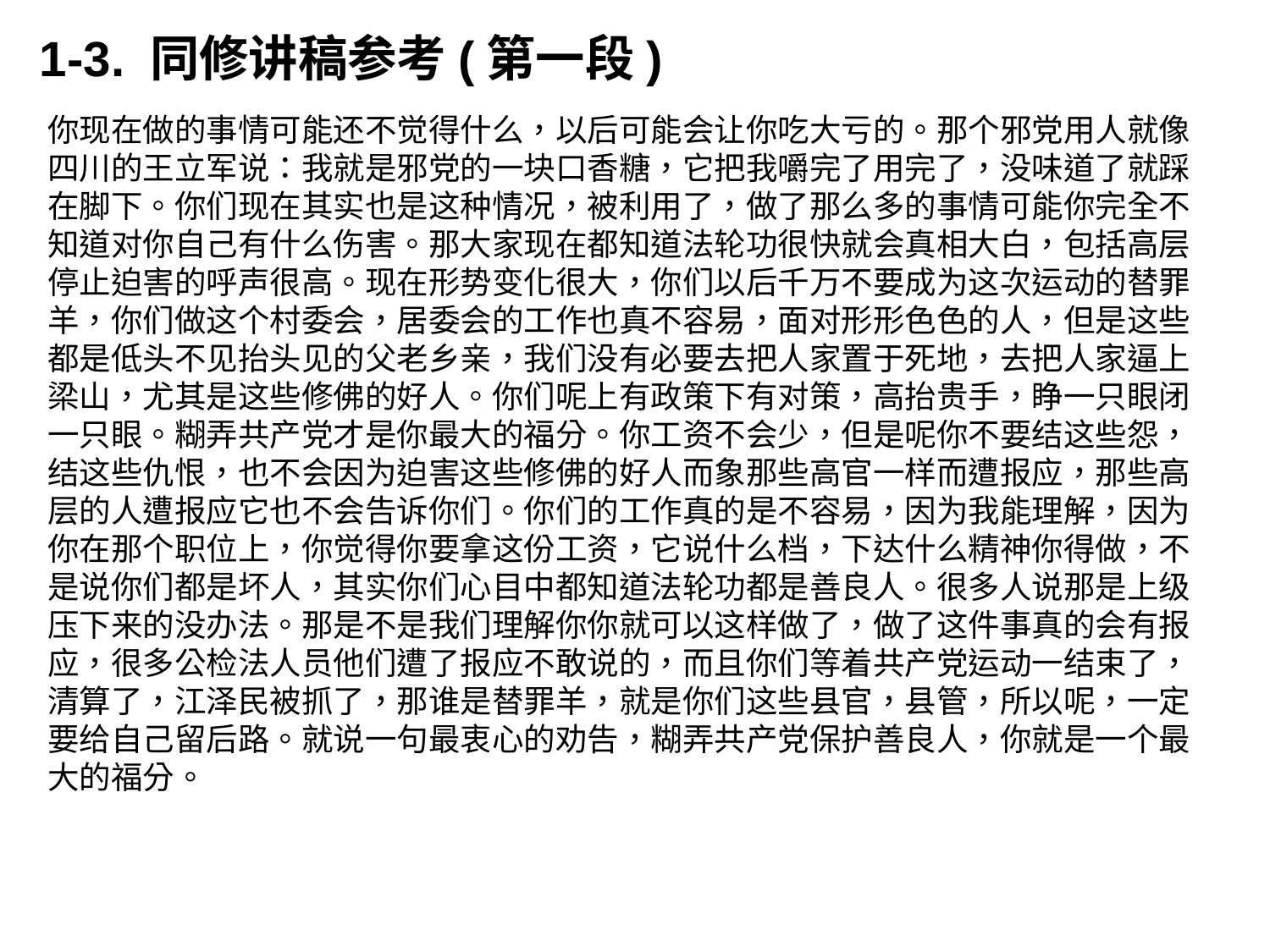

1-3. 同修讲稿参考(第一段)
你现在做的事情可能还不觉得什么，以后可能会让你吃大亏的。那个邪党用人就像四川的王立军说：我就是邪党的一块口香糖，它把我嚼完了用完了，没味道了就踩在脚下。你们现在其实也是这种情况，被利用了，做了那么多的事情可能你完全不知道对你自己有什么伤害。那大家现在都知道法轮功很快就会真相大白，包括高层停止迫害的呼声很高。现在形势变化很大，你们以后千万不要成为这次运动的替罪羊，你们做这个村委会，居委会的工作也真不容易，面对形形色色的人，但是这些都是低头不见抬头见的父老乡亲，我们没有必要去把人家置于死地，去把人家逼上梁山，尤其是这些修佛的好人。你们呢上有政策下有对策，高抬贵手，睁一只眼闭一只眼。糊弄共产党才是你最大的福分。你工资不会少，但是呢你不要结这些怨，结这些仇恨，也不会因为迫害这些修佛的好人而象那些高官一样而遭报应，那些高层的人遭报应它也不会告诉你们。你们的工作真的是不容易，因为我能理解，因为你在那个职位上，你觉得你要拿这份工资，它说什么档，下达什么精神你得做，不是说你们都是坏人，其实你们心目中都知道法轮功都是善良人。很多人说那是上级压下来的没办法。那是不是我们理解你你就可以这样做了，做了这件事真的会有报应，很多公检法人员他们遭了报应不敢说的，而且你们等着共产党运动一结束了，清算了，江泽民被抓了，那谁是替罪羊，就是你们这些县官，县管，所以呢，一定要给自己留后路。就说一句最衷心的劝告，糊弄共产党保护善良人，你就是一个最大的福分。